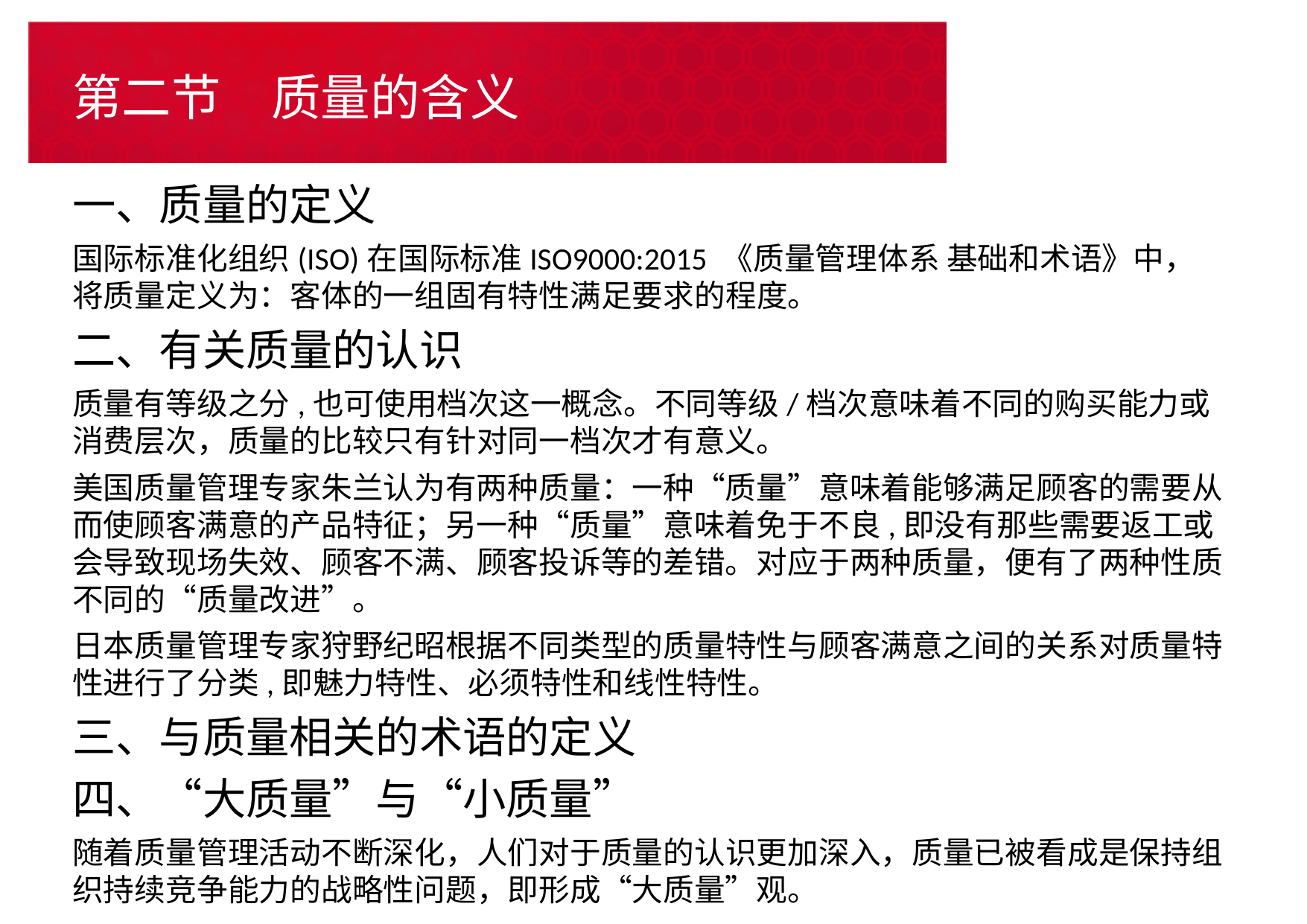

# 第二节　质量的含义
一、质量的定义
国际标准化组织(ISO)在国际标准ISO9000:2015 《质量管理体系 基础和术语》中，将质量定义为：客体的一组固有特性满足要求的程度。
二、有关质量的认识
质量有等级之分,也可使用档次这一概念。不同等级/档次意味着不同的购买能力或消费层次，质量的比较只有针对同一档次才有意义。
美国质量管理专家朱兰认为有两种质量：一种“质量”意味着能够满足顾客的需要从而使顾客满意的产品特征；另一种“质量”意味着免于不良,即没有那些需要返工或会导致现场失效、顾客不满、顾客投诉等的差错。对应于两种质量，便有了两种性质不同的“质量改进”。
日本质量管理专家狩野纪昭根据不同类型的质量特性与顾客满意之间的关系对质量特性进行了分类,即魅力特性、必须特性和线性特性。
三、与质量相关的术语的定义
四、“大质量”与“小质量”
随着质量管理活动不断深化，人们对于质量的认识更加深入，质量已被看成是保持组织持续竞争能力的战略性问题，即形成“大质量”观。